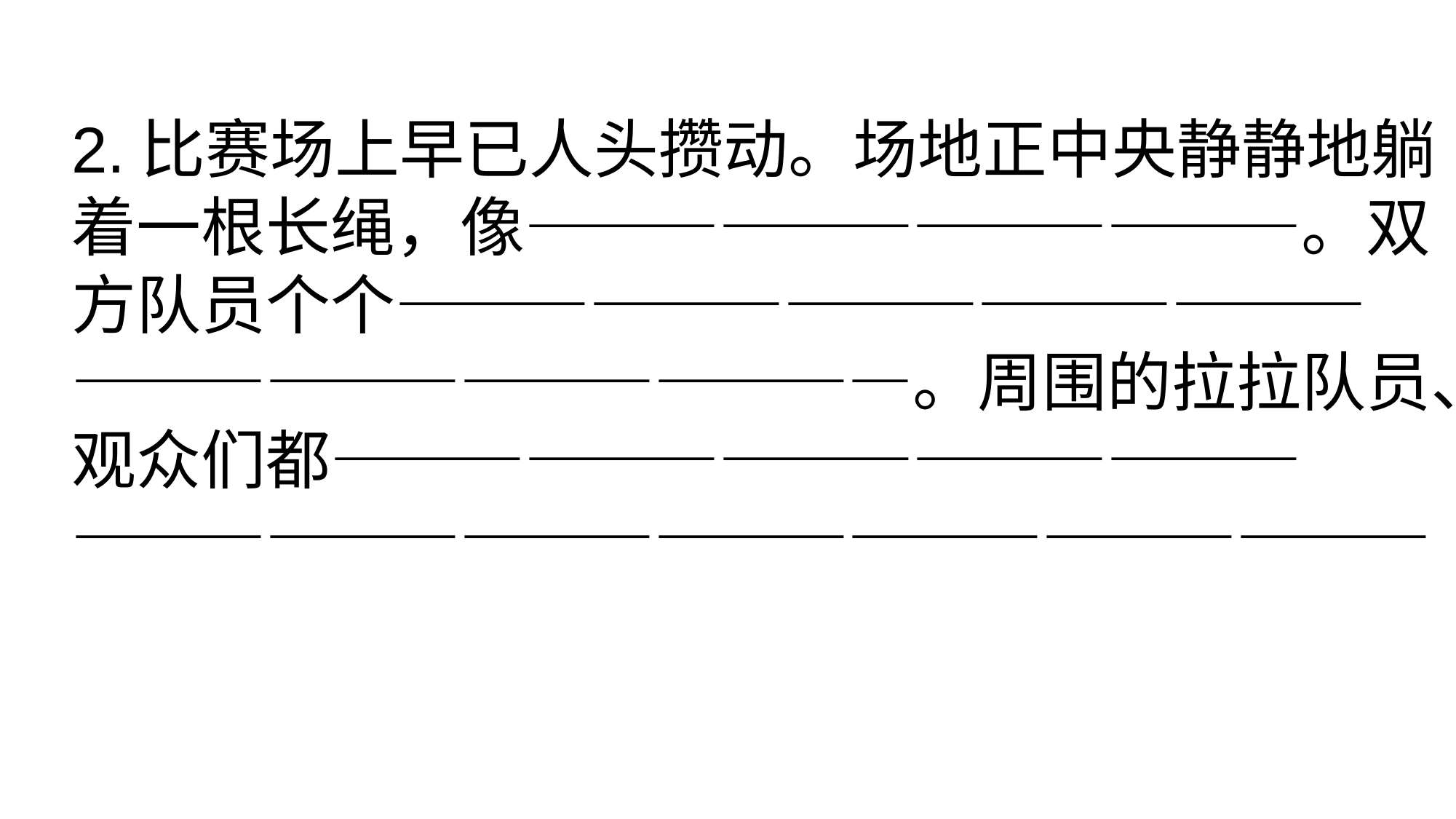

2.比赛场上早已人头攒动。场地正中央静静地躺着一根长绳，像————————————。双方队员个个————————————————————————————。周围的拉拉队员、观众们都————————————————————————————————————